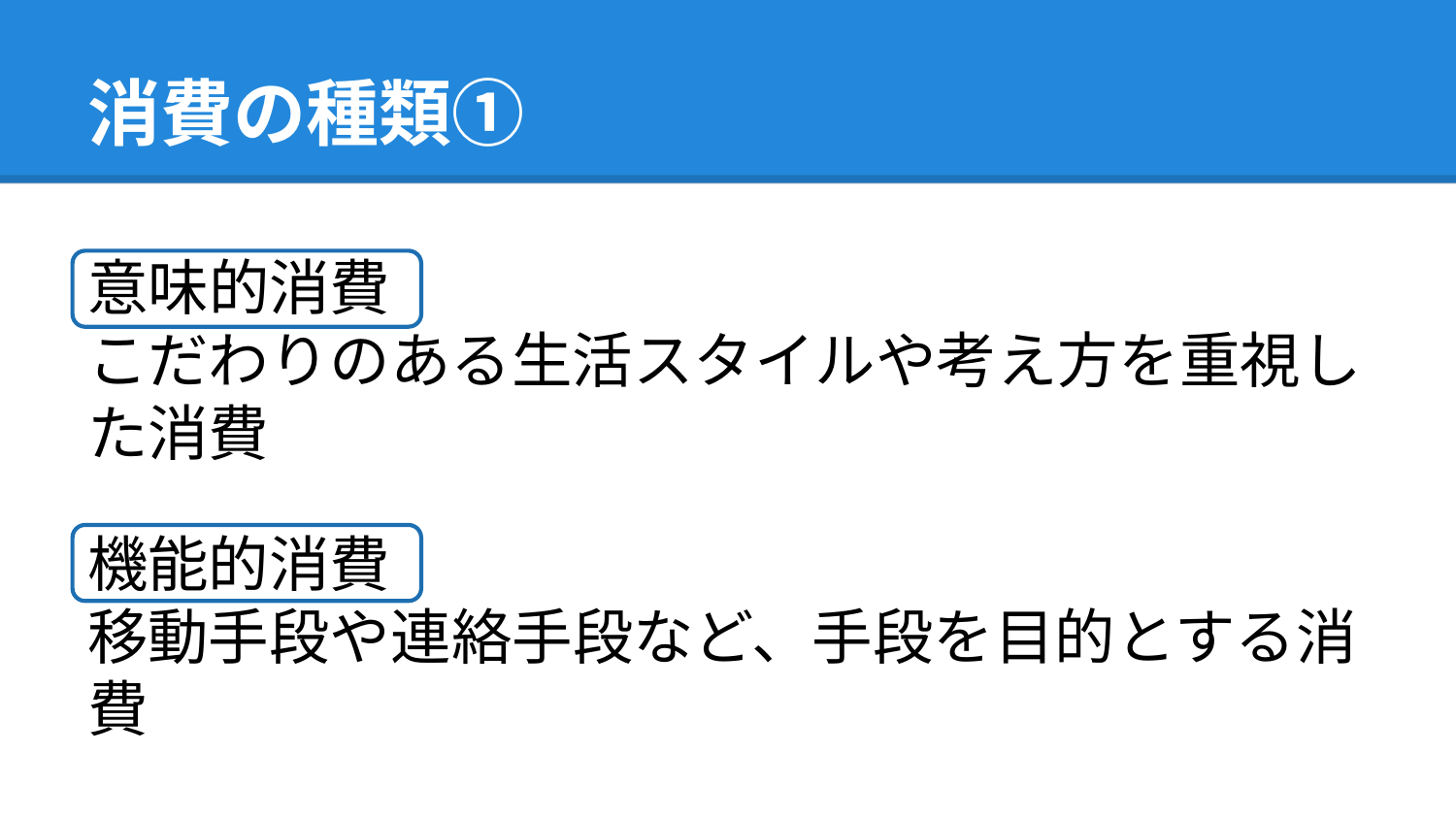

# 消費の種類①

意味的消費
こだわりのある生活スタイルや考え方を重視した消費

機能的消費
移動手段や連絡手段など、手段を目的とする消費